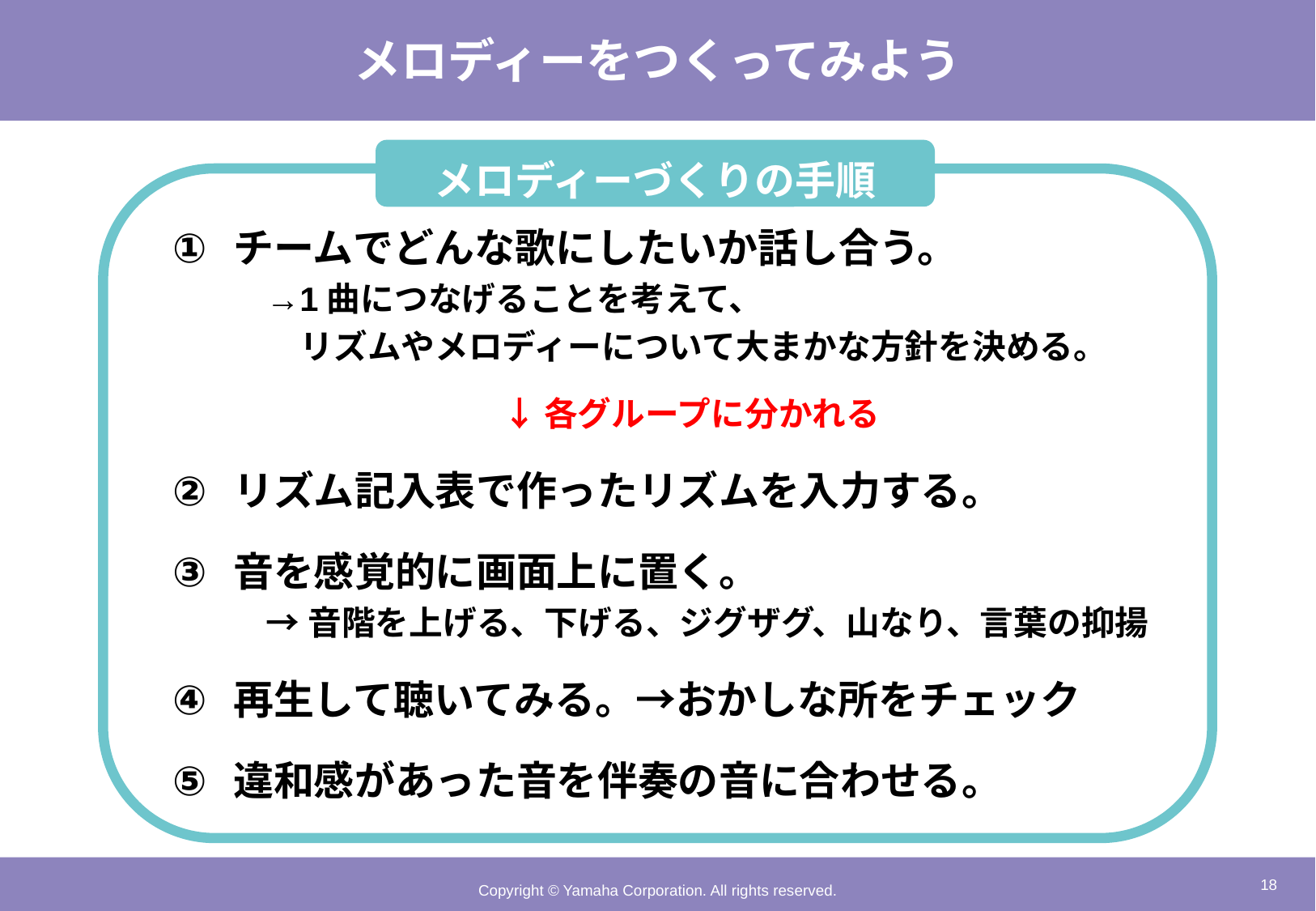

# メロディーをつくってみよう

メロディーづくりの手順

チームでどんな歌にしたいか話し合う。
→1曲につなげることを考えて、
　リズムやメロディーについて大まかな方針を決める。
　　　　　　　↓ 各グループに分かれる
リズム記入表で作ったリズムを入力する。
音を感覚的に画面上に置く。
→音階を上げる、下げる、ジグザグ、山なり、言葉の抑揚
再生して聴いてみる。→おかしな所をチェック
違和感があった音を伴奏の音に合わせる。
18